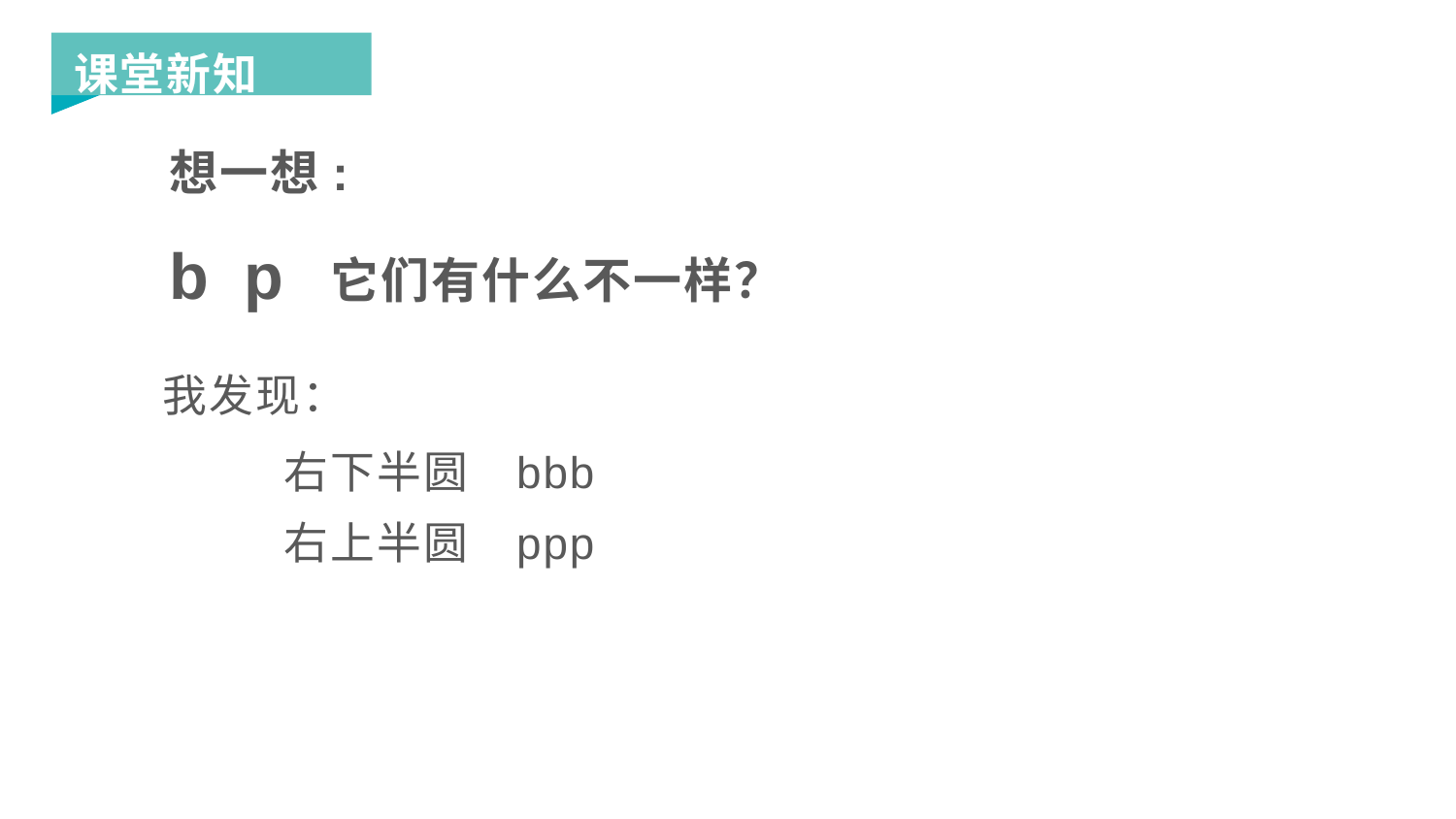

课堂新知

想一想:
b  p
它们有什么不一样？
我发现：
右下半圆   bbb
右上半圆   ppp